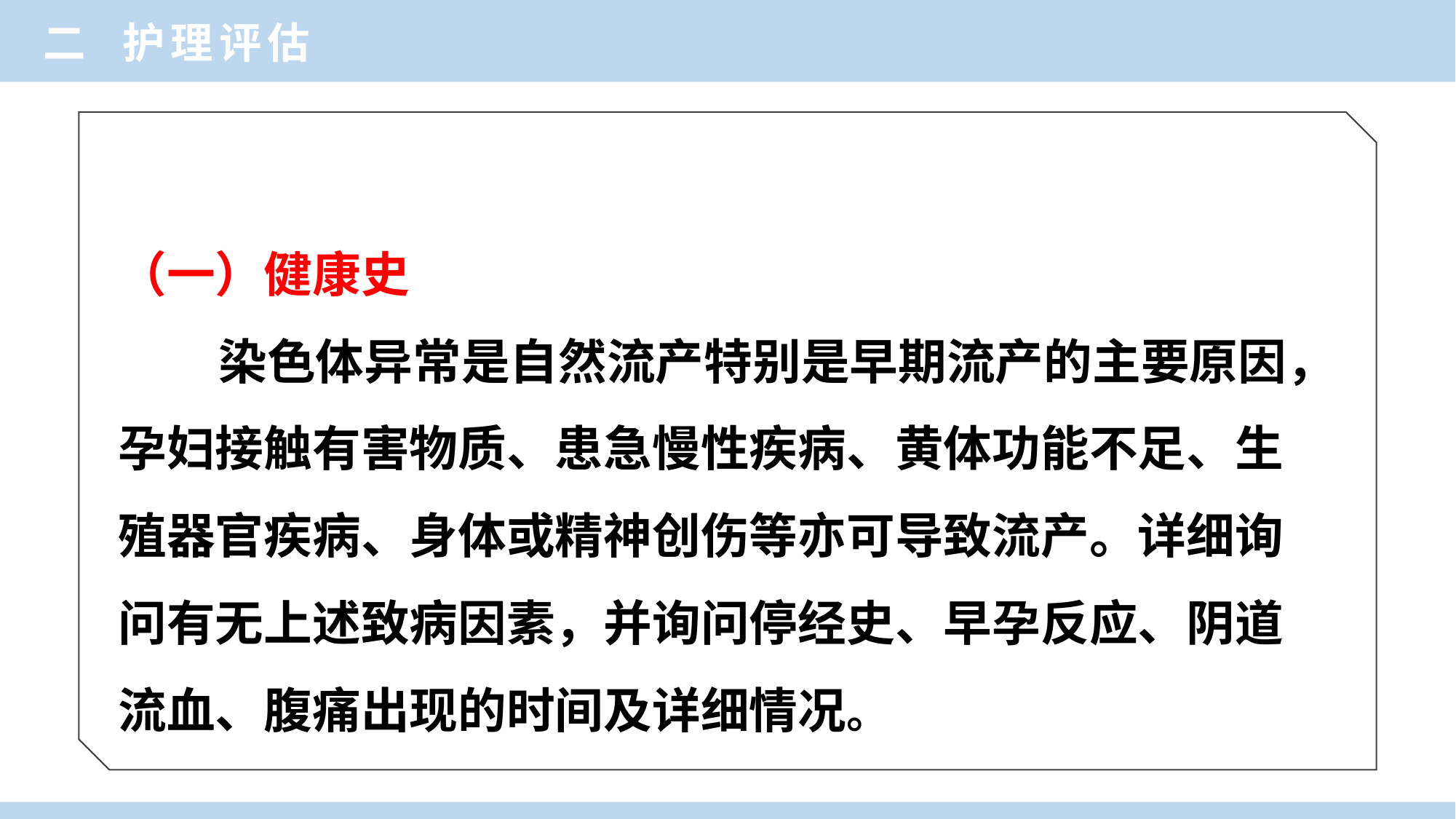

二  护理评估

（一）健康史
        染色体异常是自然流产特别是早期流产的主要原因，孕妇接触有害物质、患急慢性疾病、黄体功能不足、生殖器官疾病、身体或精神创伤等亦可导致流产。详细询问有无上述致病因素，并询问停经史、早孕反应、阴道流血、腹痛出现的时间及详细情况。